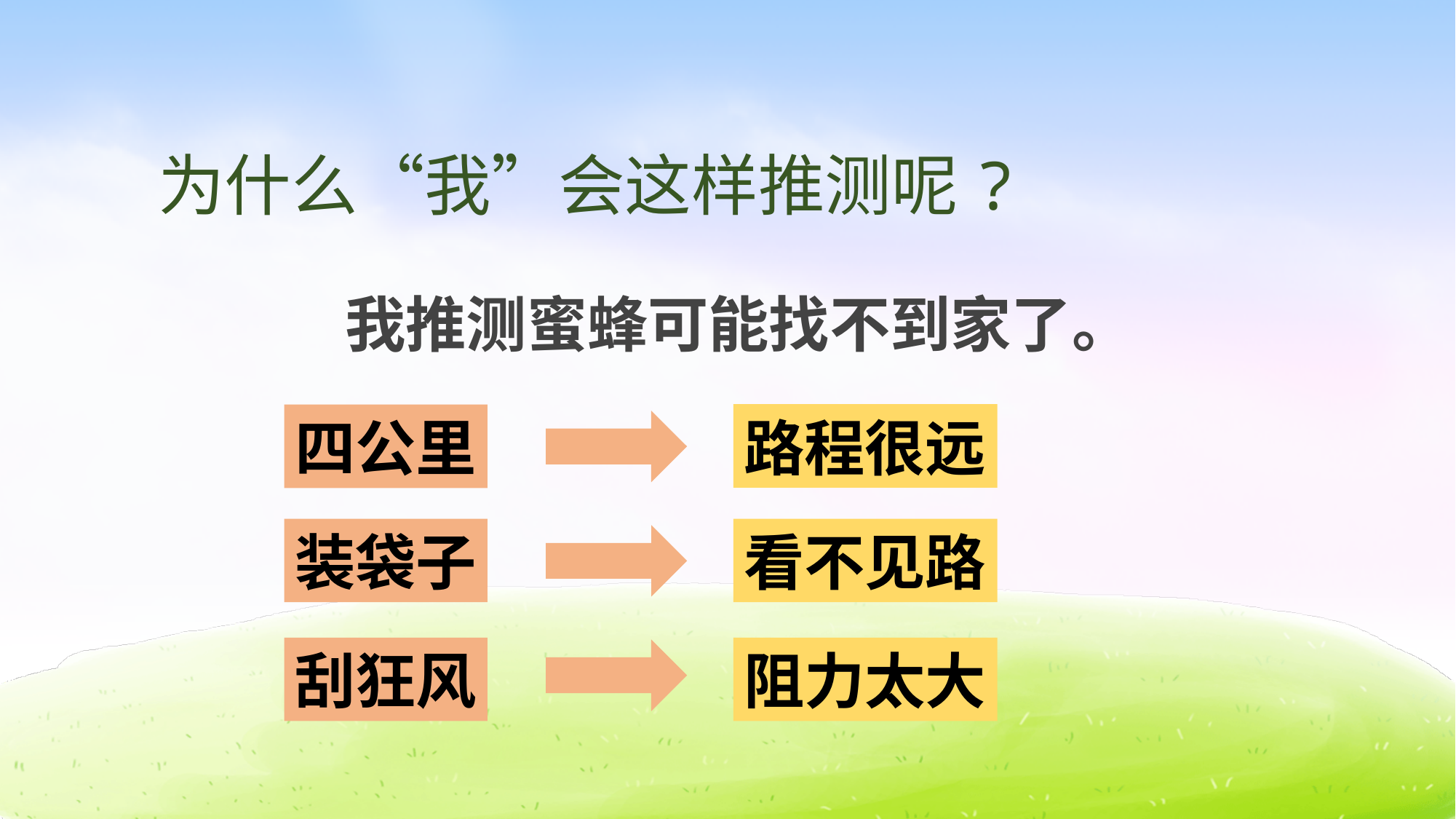

为什么“我”会这样推测呢?
我推测蜜蜂可能找不到家了。
路程很远
四公里

装袋子
看不见路

刮狂风
阻力太大